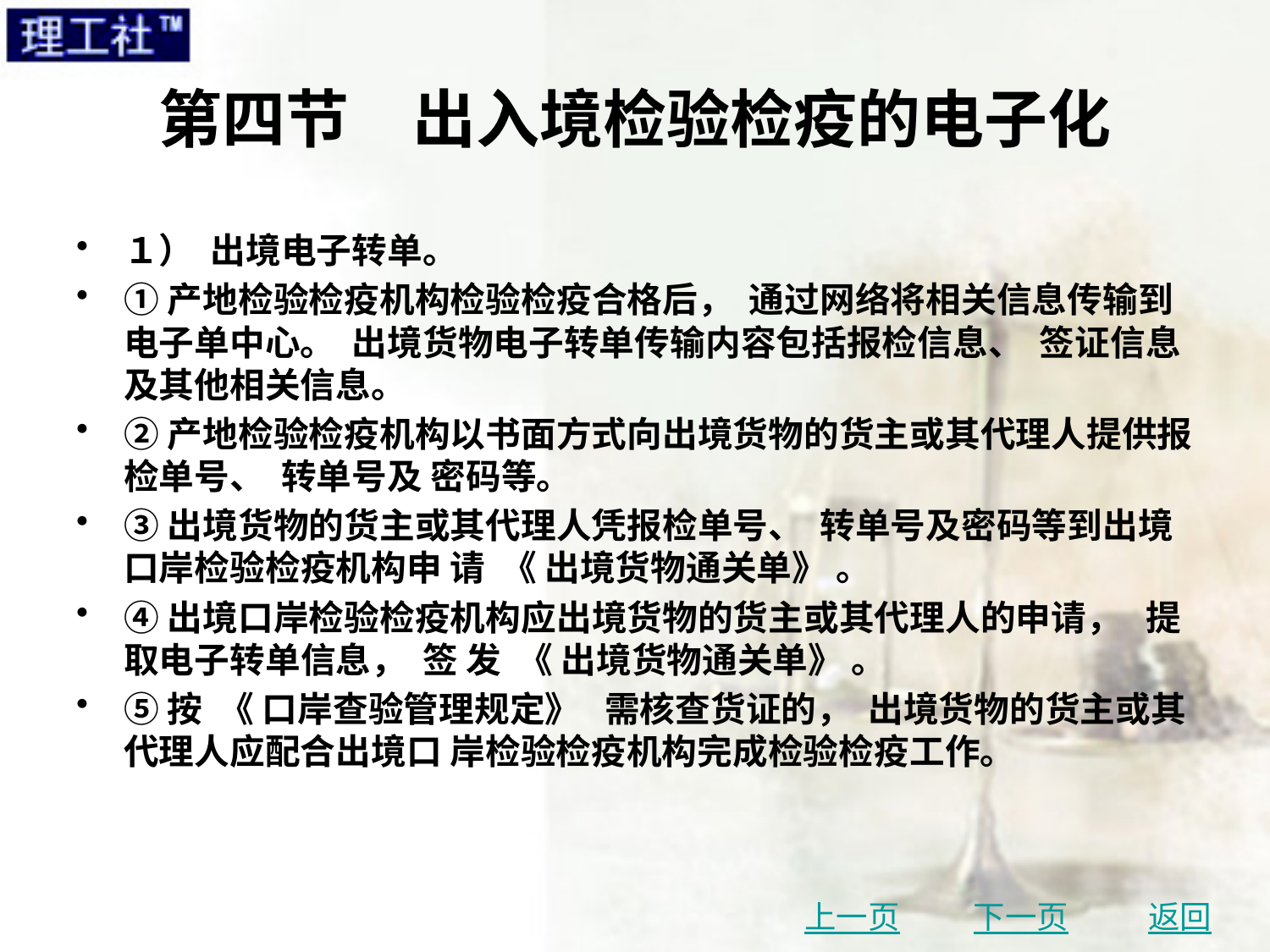

# 第四节　出入境检验检疫的电子化
１）  出境电子转单。
①产地检验检疫机构检验检疫合格后，  通过网络将相关信息传输到电子单中心。  出境货物电子转单传输内容包括报检信息、  签证信息及其他相关信息。
②产地检验检疫机构以书面方式向出境货物的货主或其代理人提供报检单号、  转单号及 密码等。
③出境货物的货主或其代理人凭报检单号、  转单号及密码等到出境口岸检验检疫机构申 请  《 出境货物通关单》 。
④出境口岸检验检疫机构应出境货物的货主或其代理人的申请，   提取电子转单信息，  签 发  《 出境货物通关单》 。
⑤按  《 口岸查验管理规定》   需核查货证的，  出境货物的货主或其代理人应配合出境口 岸检验检疫机构完成检验检疫工作。

上一页
下一页
返回